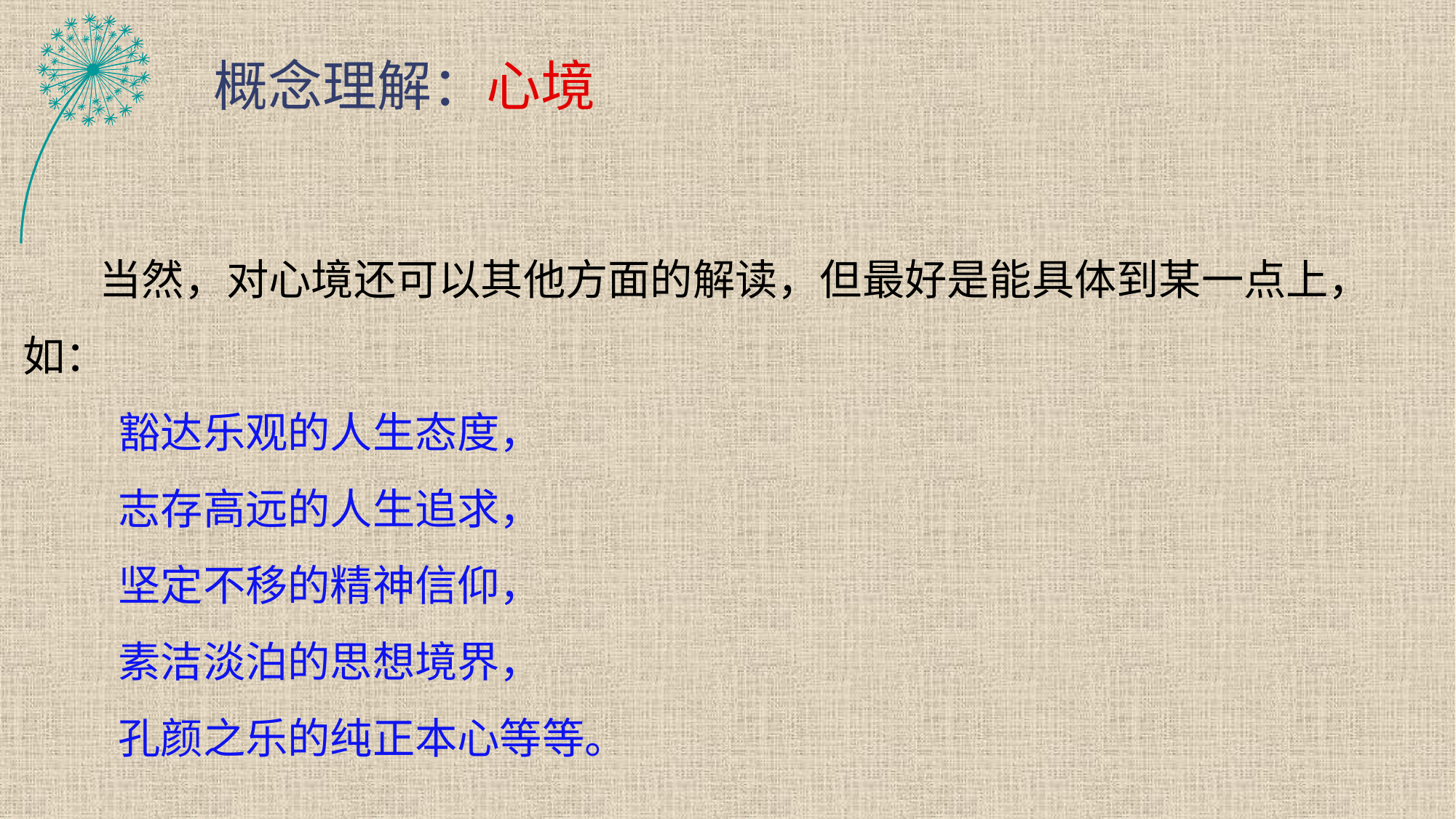

概念理解：心境

       当然，对心境还可以其他方面的解读，但最好是能具体到某一点上，如：
         豁达乐观的人生态度，
         志存高远的人生追求，
         坚定不移的精神信仰，
         素洁淡泊的思想境界，
         孔颜之乐的纯正本心等等。
75